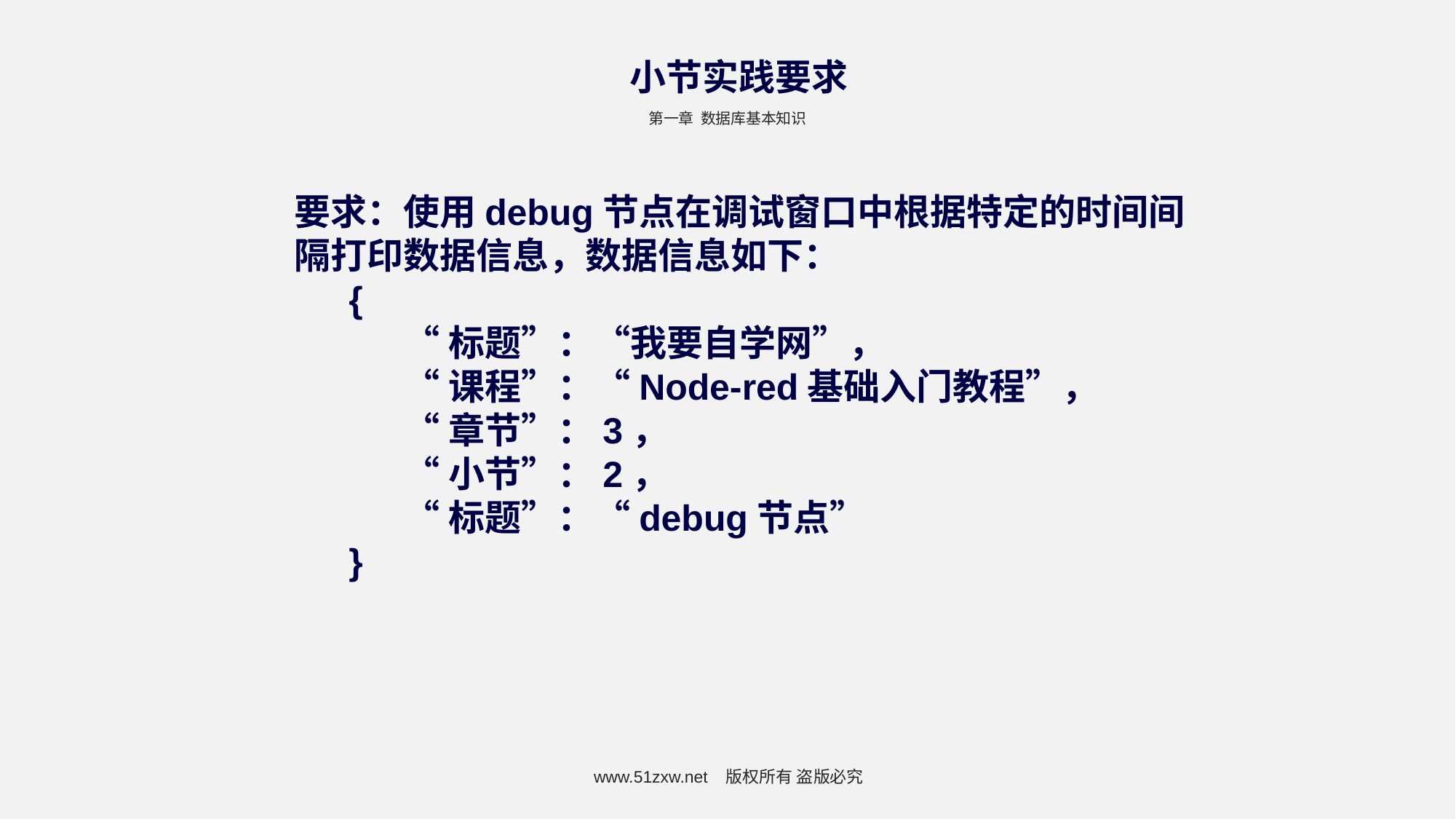

小节实践要求
第一章  数据库基本知识
要求：使用debug节点在调试窗口中根据特定的时间间隔打印数据信息，数据信息如下：
{
“标题”：“我要自学网”，
“课程”：“Node-red基础入门教程”，
“章节”：3，
“小节”：2，
“标题”：“debug节点”
}
www.51zxw.net   版权所有 盗版必究